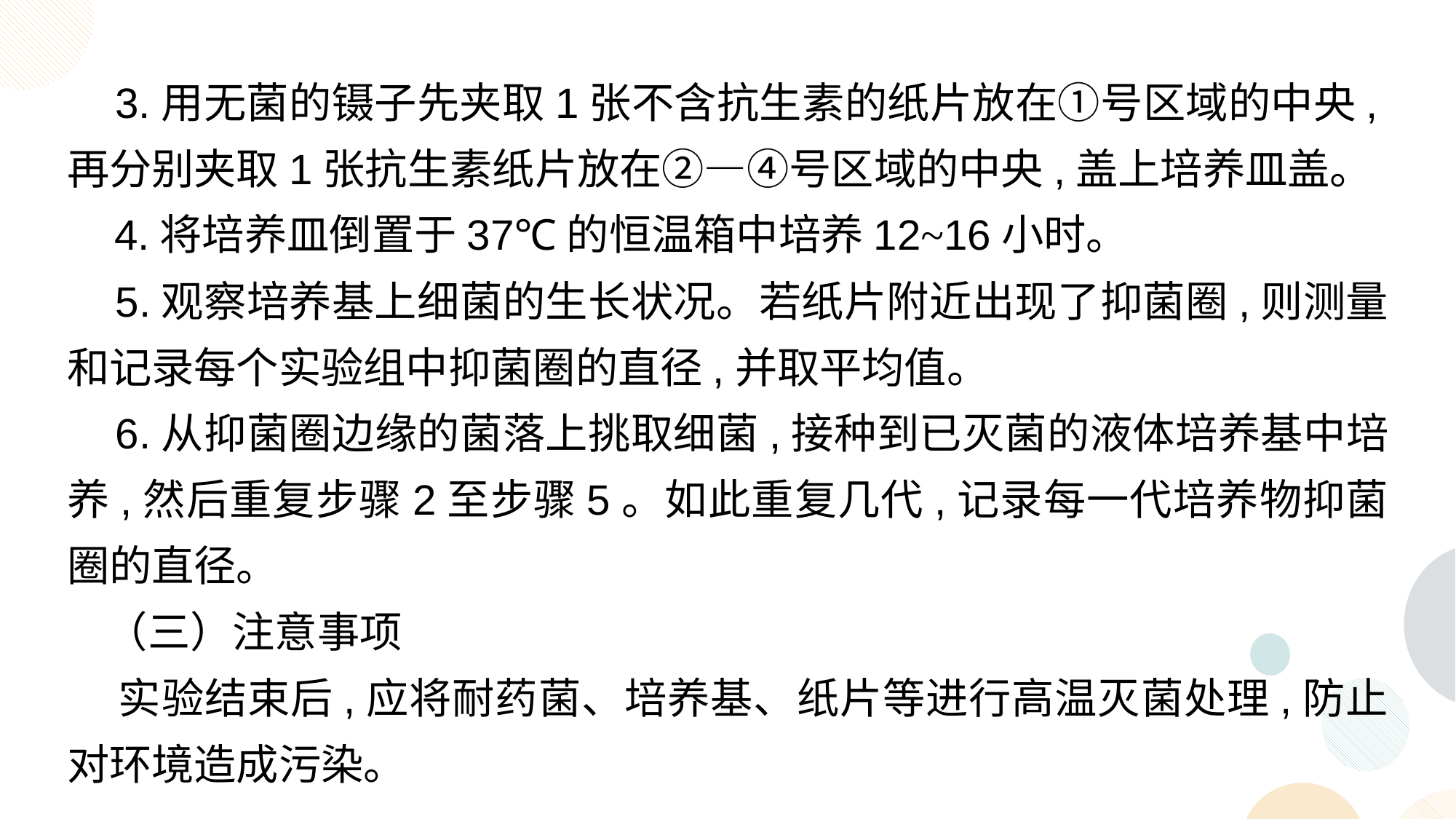

3.用无菌的镊子先夹取1张不含抗生素的纸片放在①号区域的中央,再分别夹取1张抗生素纸片放在②—④号区域的中央,盖上培养皿盖。
    4.将培养皿倒置于37℃的恒温箱中培养12~16小时。
    5.观察培养基上细菌的生长状况。若纸片附近出现了抑菌圈,则测量和记录每个实验组中抑菌圈的直径,并取平均值。
    6.从抑菌圈边缘的菌落上挑取细菌,接种到已灭菌的液体培养基中培养,然后重复步骤2至步骤5。如此重复几代,记录每一代培养物抑菌圈的直径。
   （三）注意事项
    实验结束后,应将耐药菌、培养基、纸片等进行高温灭菌处理,防止对环境造成污染。